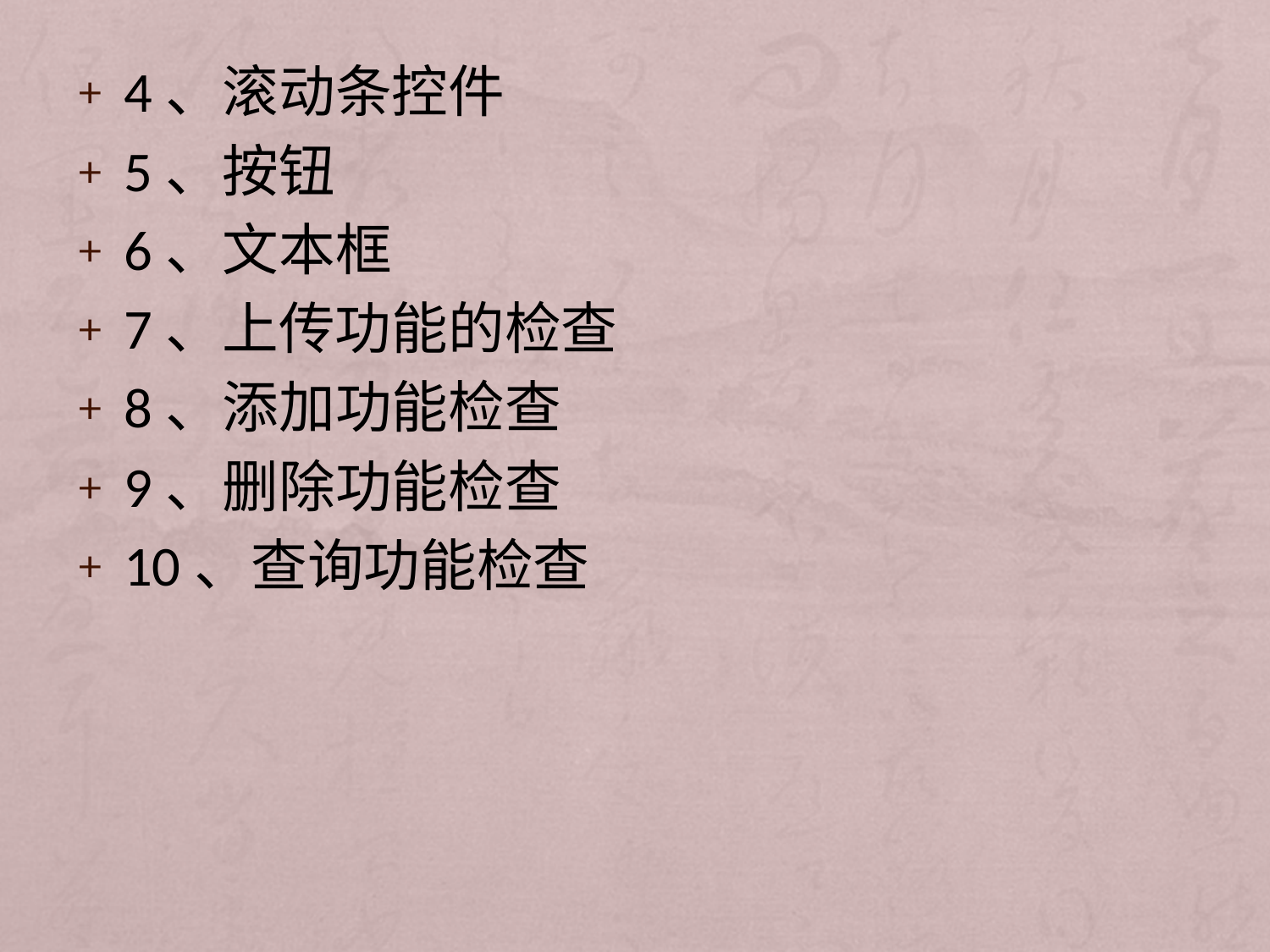

4、滚动条控件
5、按钮
6、文本框
7、上传功能的检查
8、添加功能检查
9、删除功能检查
10、查询功能检查